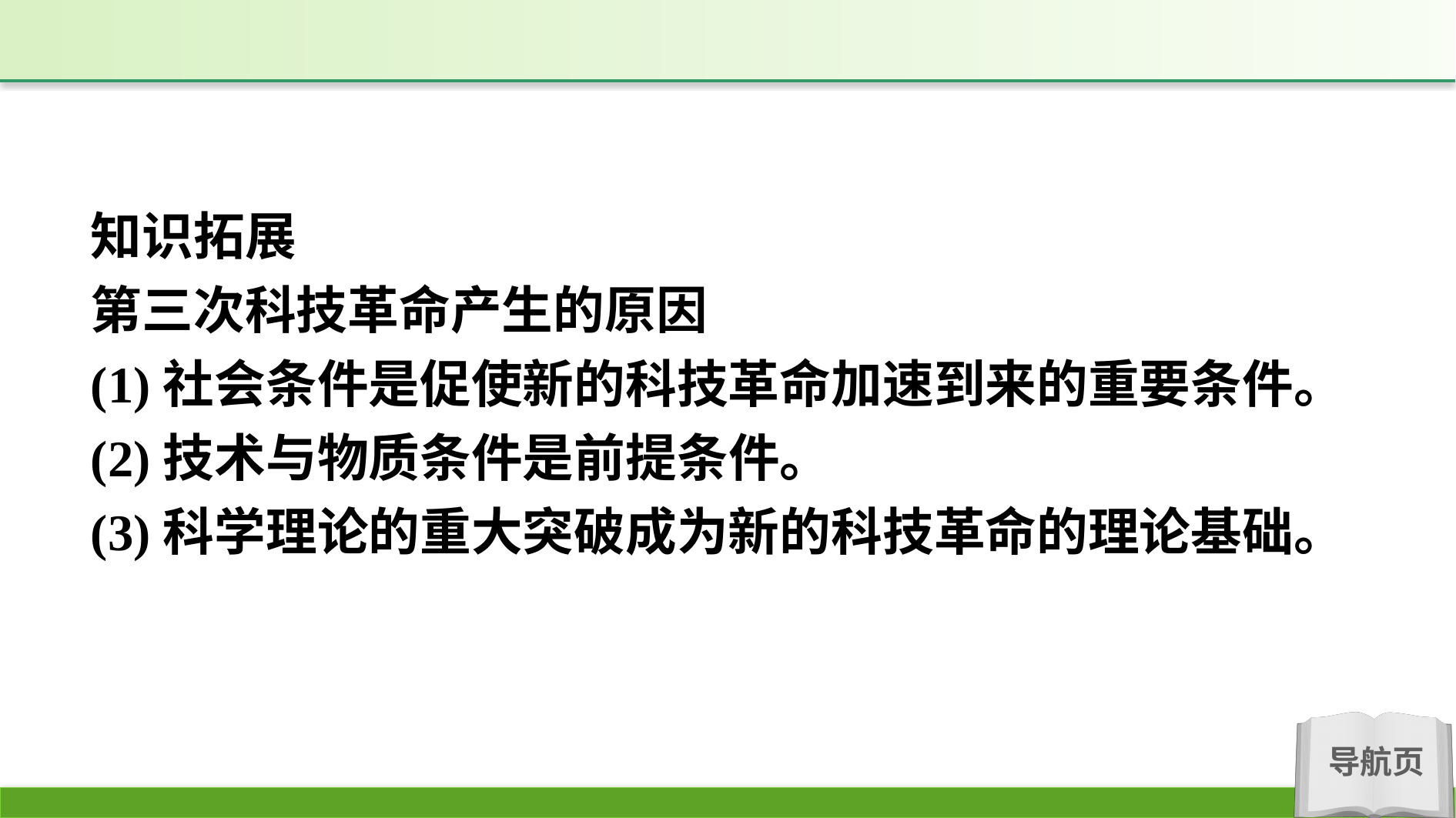

知识拓展
第三次科技革命产生的原因
(1)社会条件是促使新的科技革命加速到来的重要条件。
(2)技术与物质条件是前提条件。
(3)科学理论的重大突破成为新的科技革命的理论基础。